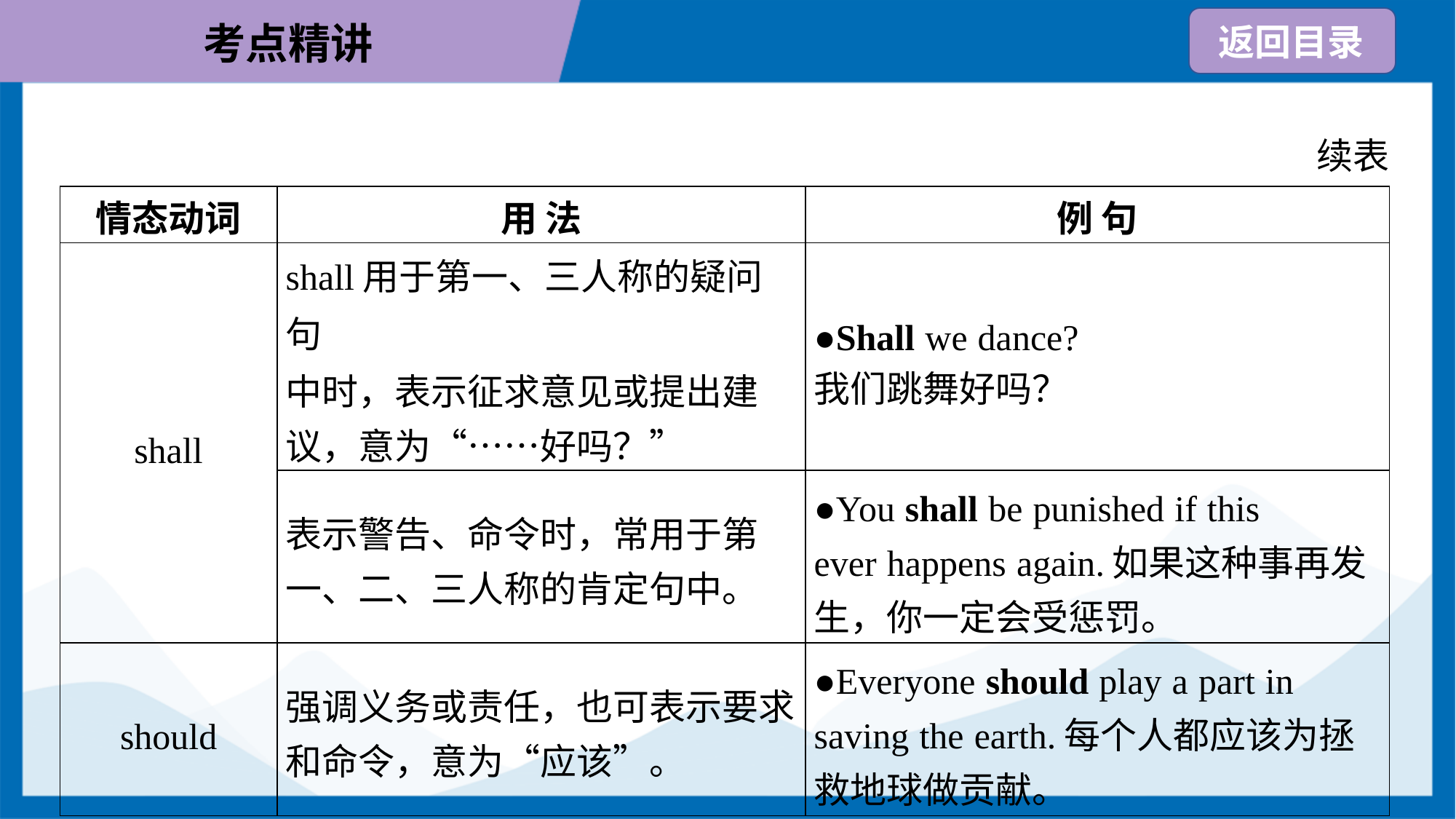

续表
| 情态动词 | 用 法 | 例 句 |
| --- | --- | --- |
| shall | shall用于第一、三人称的疑问句 中时，表示征求意见或提出建 议，意为“……好吗？” | ●Shall we dance? 我们跳舞好吗？ |
|  | 表示警告、命令时，常用于第 一、二、三人称的肯定句中。 | ●You shall be punished if this ever happens again.如果这种事再发 生，你一定会受惩罚。 |
| should | 强调义务或责任，也可表示要求 和命令，意为“应该”。 | ●Everyone should play a part in saving the earth.每个人都应该为拯 救地球做贡献。 |